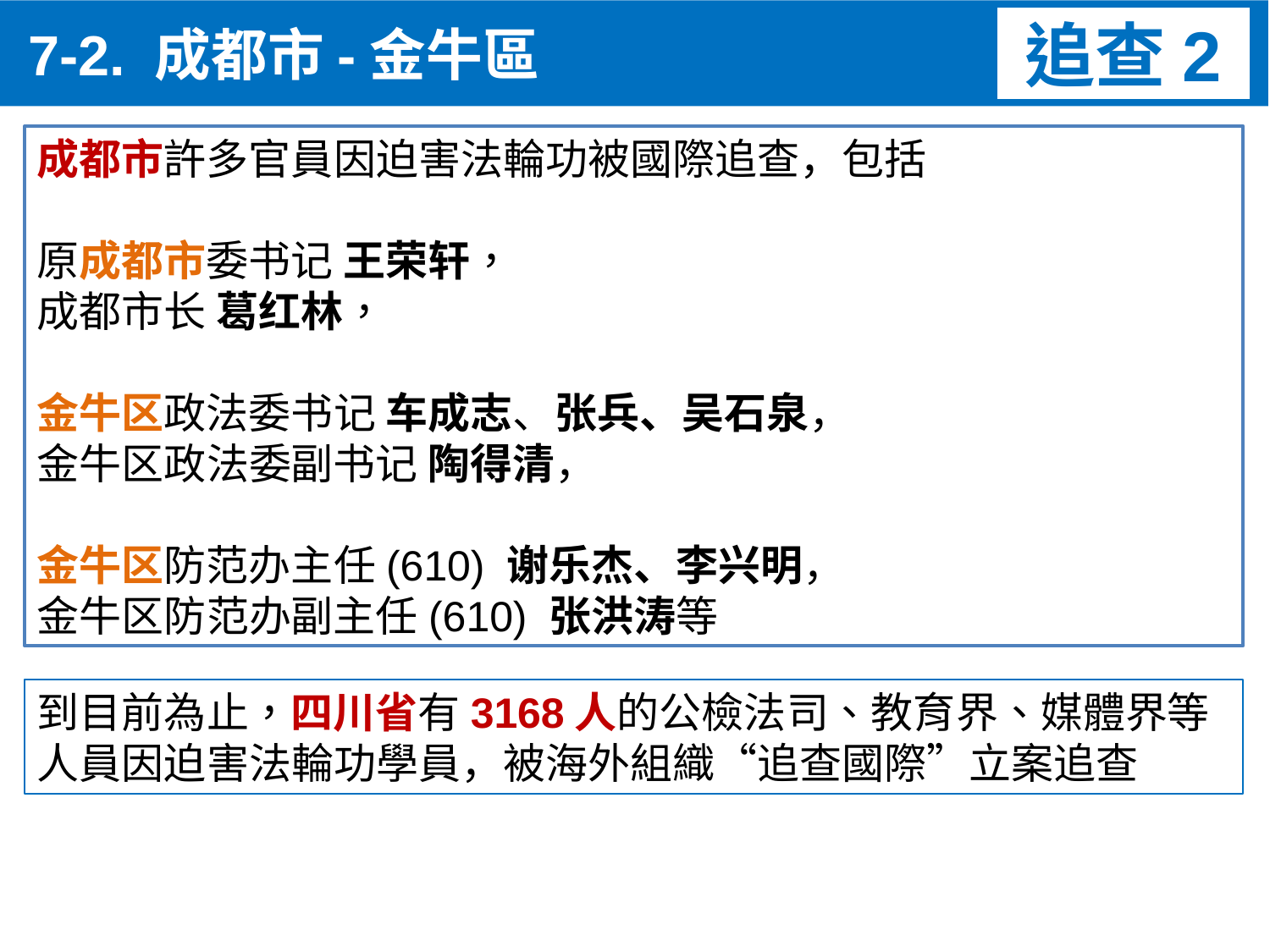

7-2. 成都市-金牛區
追查2
成都市許多官員因迫害法輪功被國際追查，包括

原成都市委书记 王荣轩，
成都市长 葛红林，

金牛区政法委书记 车成志、张兵、吴石泉，
金牛区政法委副书记 陶得清，

金牛区防范办主任(610) 谢乐杰、李兴明，
金牛区防范办副主任(610) 张洪涛等
到目前為止，四川省有3168人的公檢法司、教育界、媒體界等人員因迫害法輪功學員，被海外組織“追查國際”立案追查